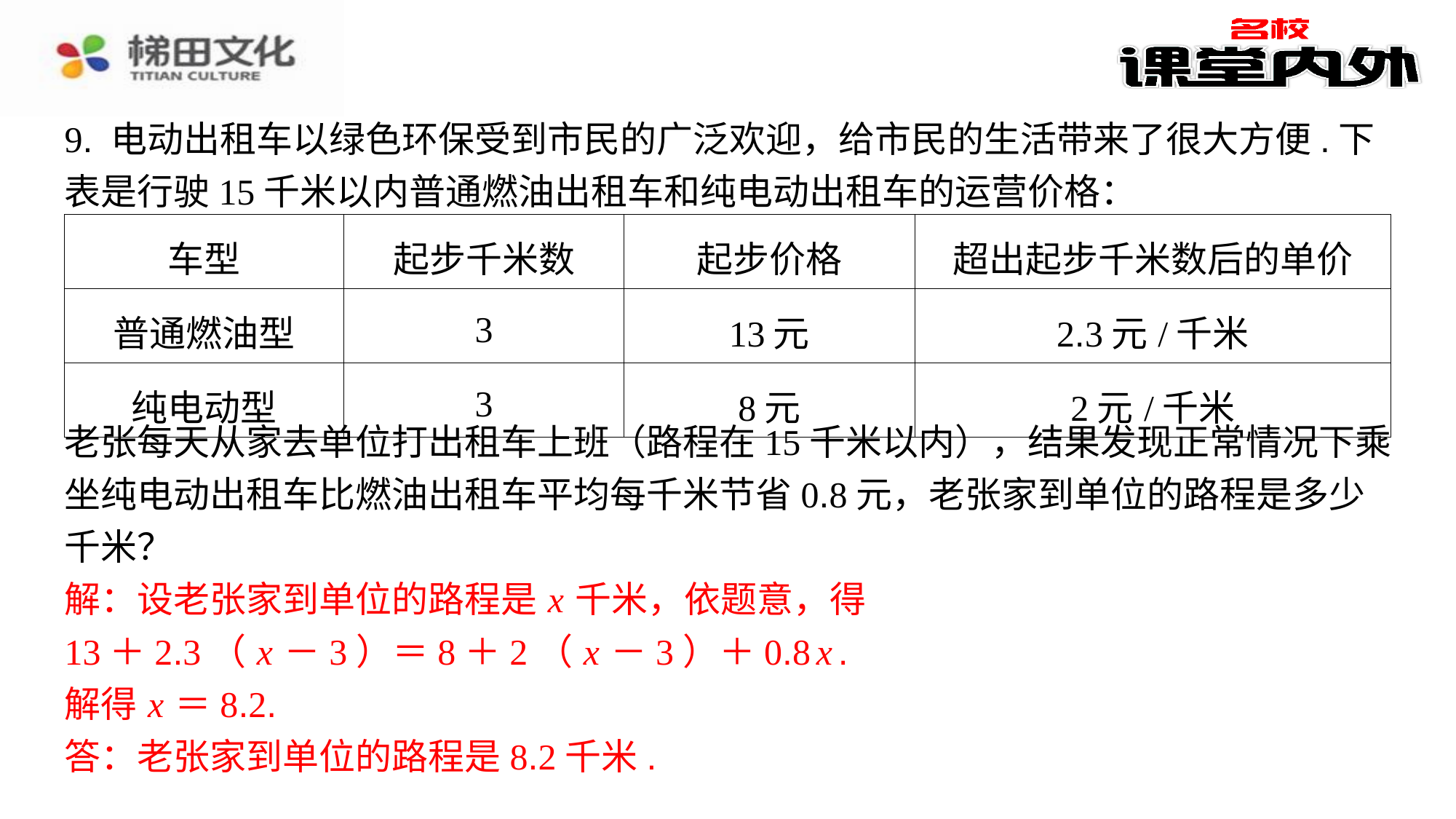

9. 电动出租车以绿色环保受到市民的广泛欢迎，给市民的生活带来了很大方便.下
表是行驶15千米以内普通燃油出租车和纯电动出租车的运营价格：
| 车型 | 起步千米数 | 起步价格 | 超出起步千米数后的单价 |
| --- | --- | --- | --- |
| 普通燃油型 | 3 | 13元 | 2.3元/千米 |
| 纯电动型 | 3 | 8元 | 2元/千米 |
老张每天从家去单位打出租车上班（路程在15千米以内），结果发现正常情况下乘
坐纯电动出租车比燃油出租车平均每千米节省0.8元，老张家到单位的路程是多少
千米？
解：设老张家到单位的路程是 x 千米，依题意，得
13＋2.3（ x －3）＝8＋2（ x －3）＋0.8 x .
解得 x ＝8.2.
答：老张家到单位的路程是8.2千米.
解：设老张家到单位的路程是 x 千米，依题意，得
13＋2.3（ x －3）＝8＋2（ x －3）＋0.8 x .
解得 x ＝8.2.
答：老张家到单位的路程是8.2千米.